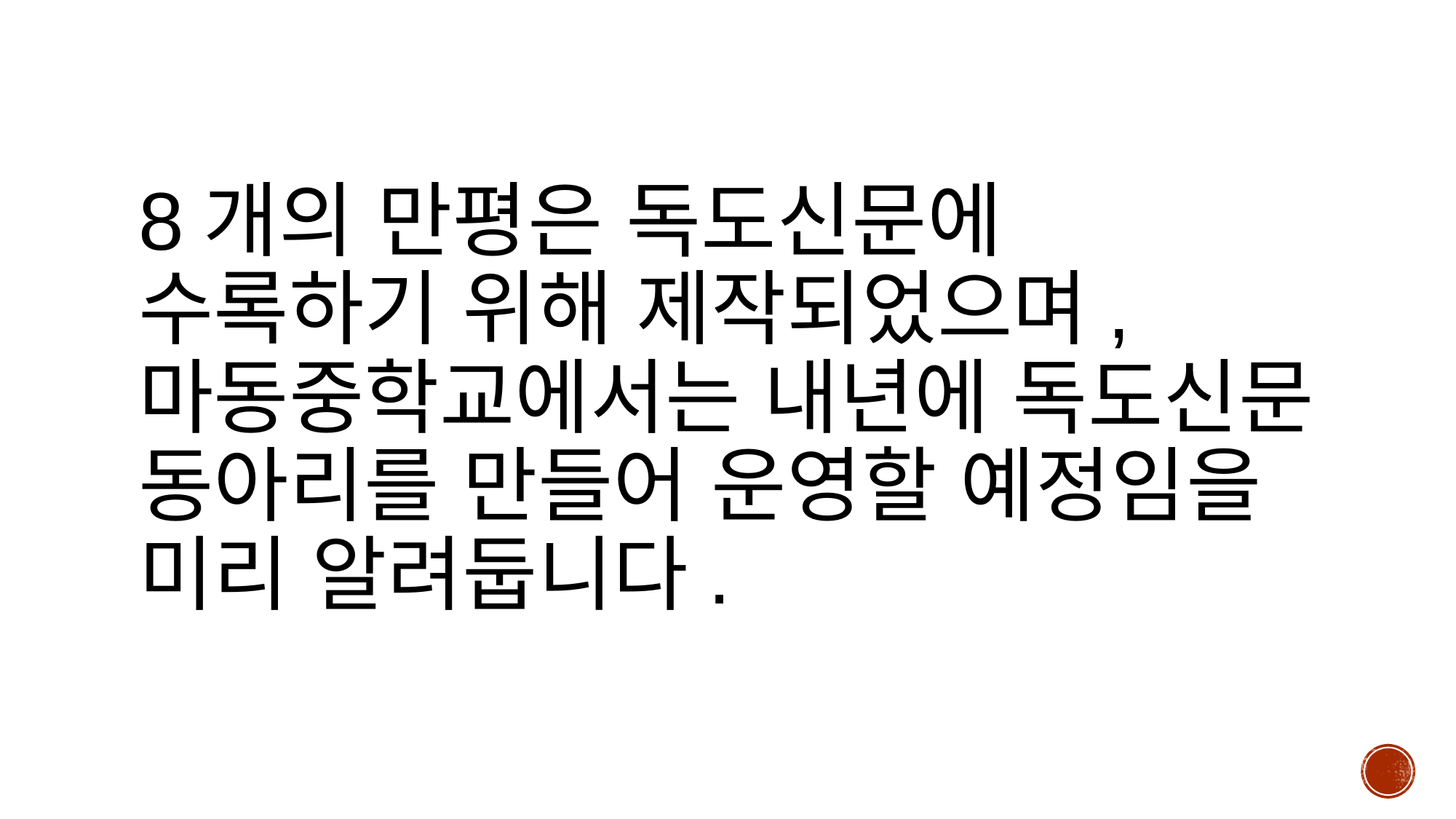

# 8개의 만평은 독도신문에 수록하기 위해 제작되었으며, 마동중학교에서는 내년에 독도신문 동아리를 만들어 운영할 예정임을 미리 알려둡니다.